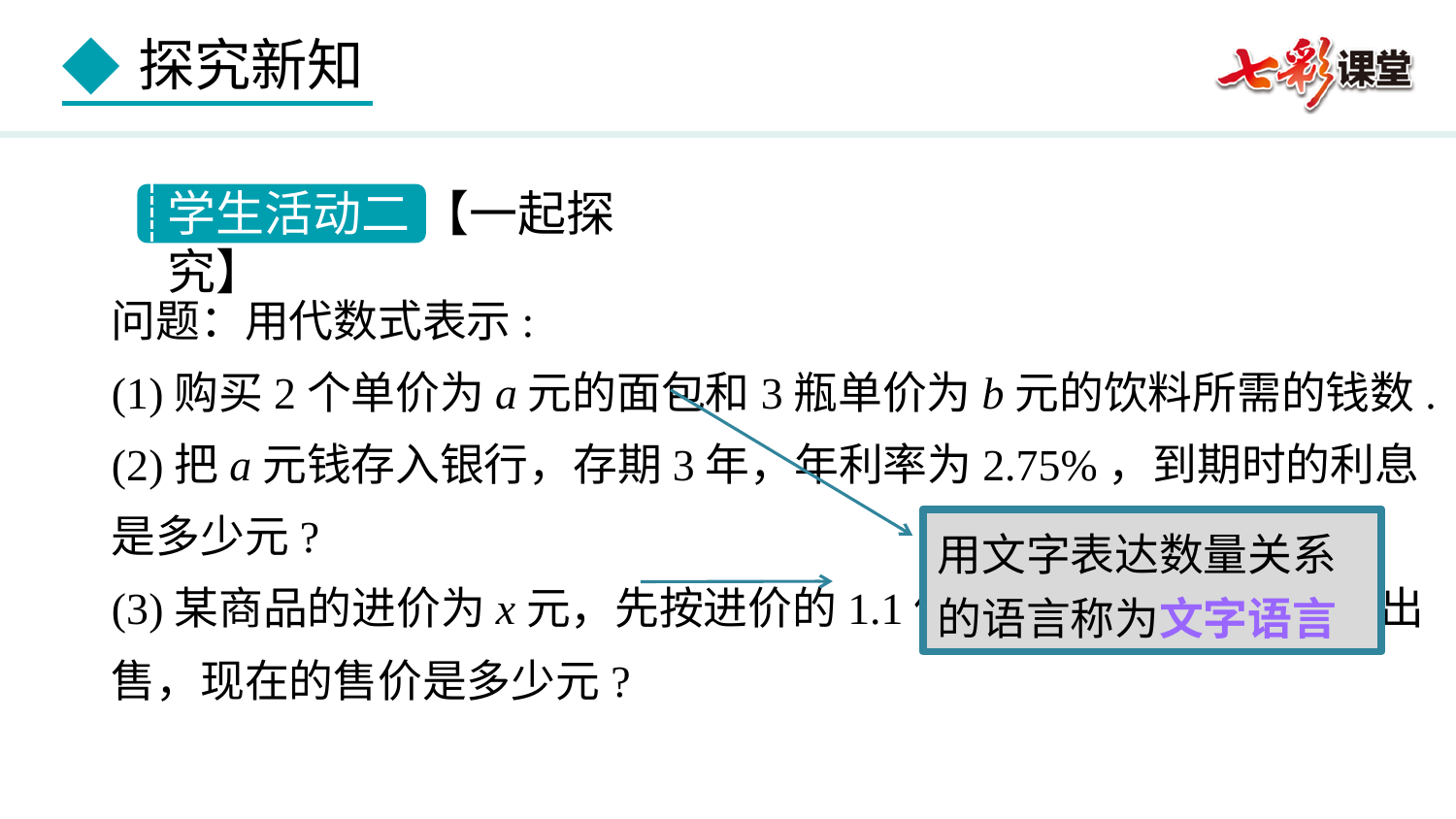

学生活动二 【一起探究】

问题：用代数式表示:
(1)购买2个单价为a元的面包和3瓶单价为b元的饮料所需的钱数.
(2)把a元钱存入银行，存期3年，年利率为2.75%，到期时的利息是多少元?
(3)某商品的进价为x元，先按进价的1.1倍标价，后又降价80元出售，现在的售价是多少元?
用文字表达数量关系的语言称为文字语言